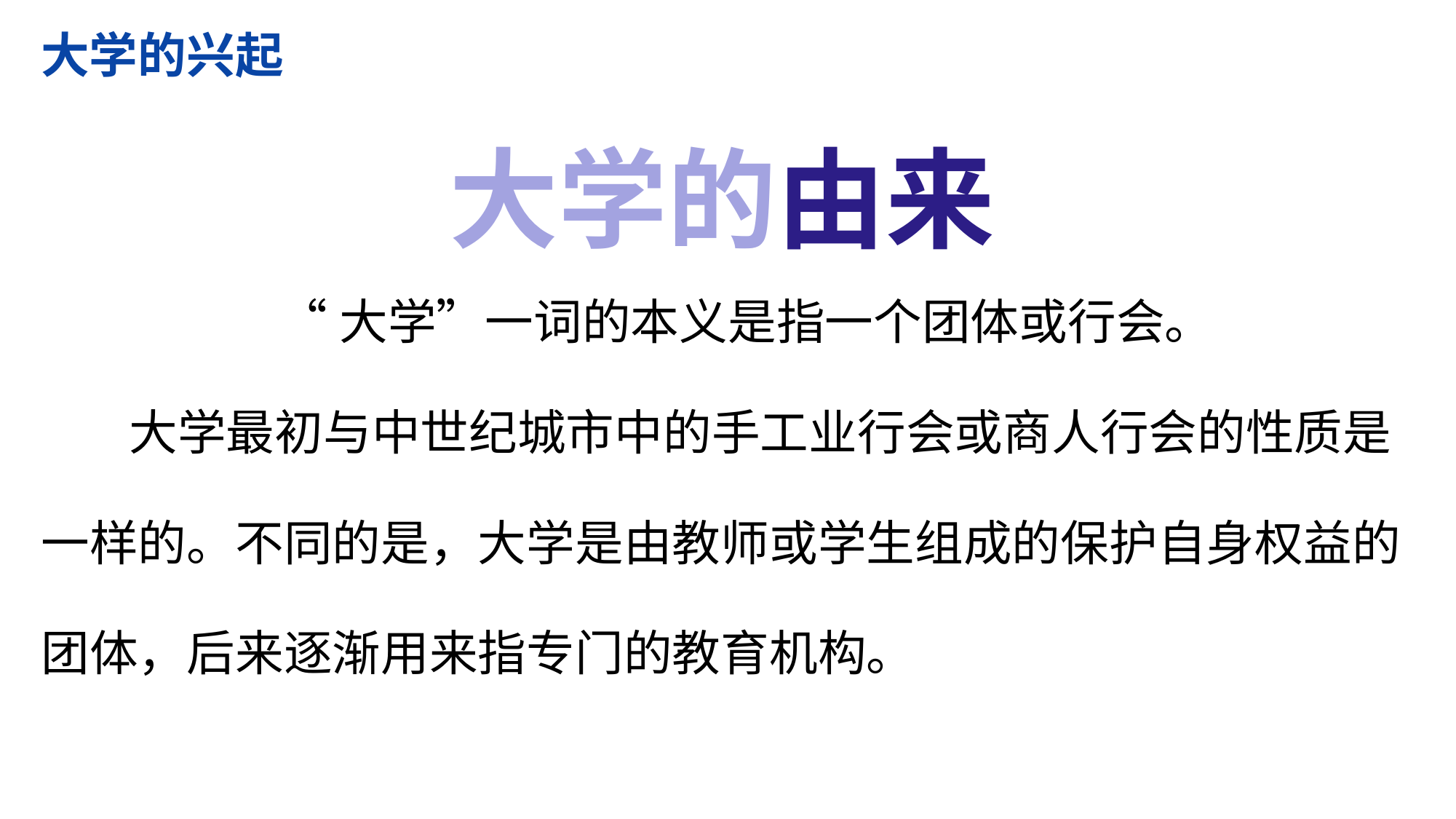

大学的兴起
大学的由来
       “大学”一词的本义是指一个团体或行会。
       大学最初与中世纪城市中的手工业行会或商人行会的性质是一样的。不同的是，大学是由教师或学生组成的保护自身权益的团体，后来逐渐用来指专门的教育机构。